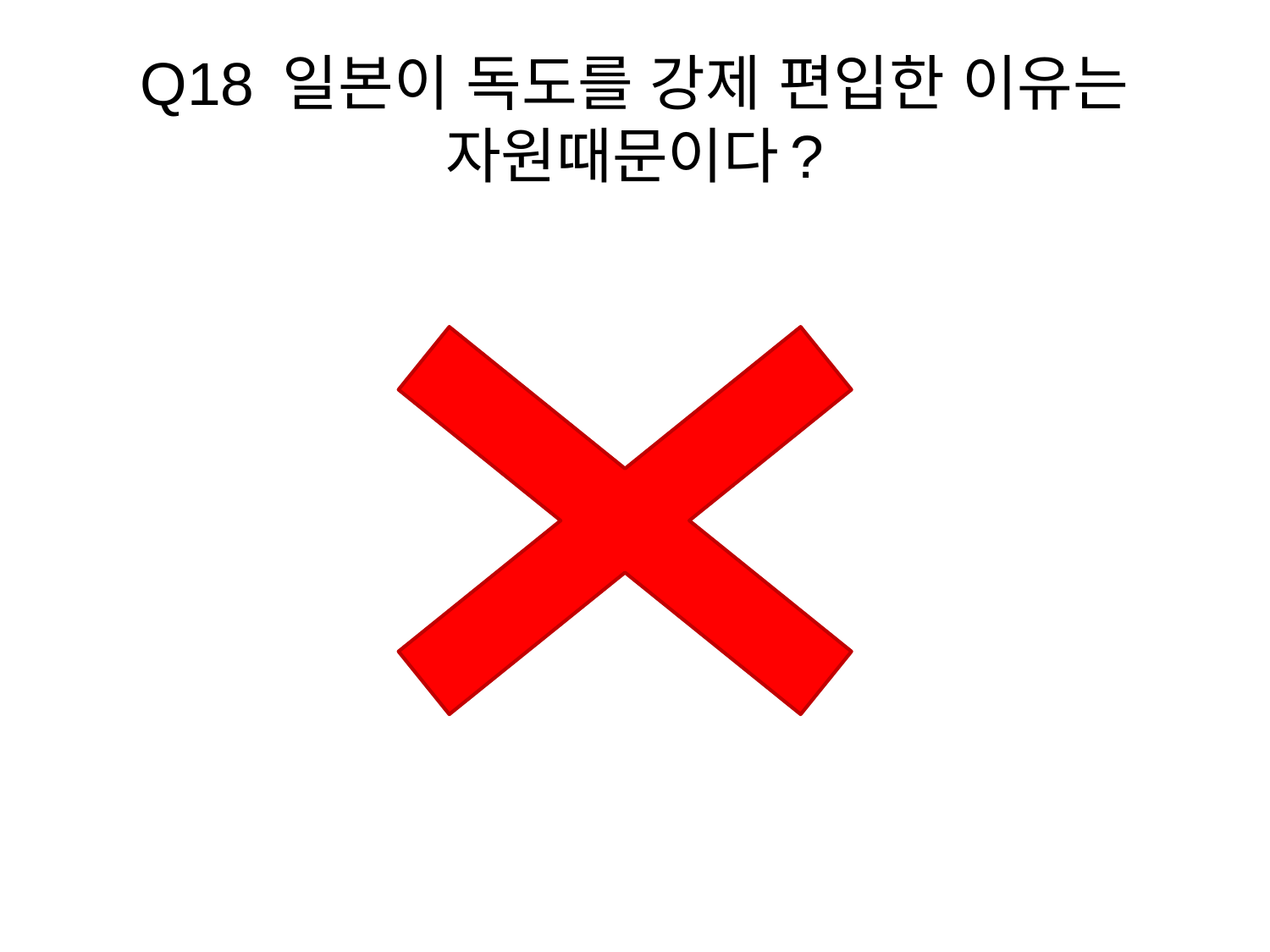

# Q18 일본이 독도를 강제 편입한 이유는 자원때문이다?